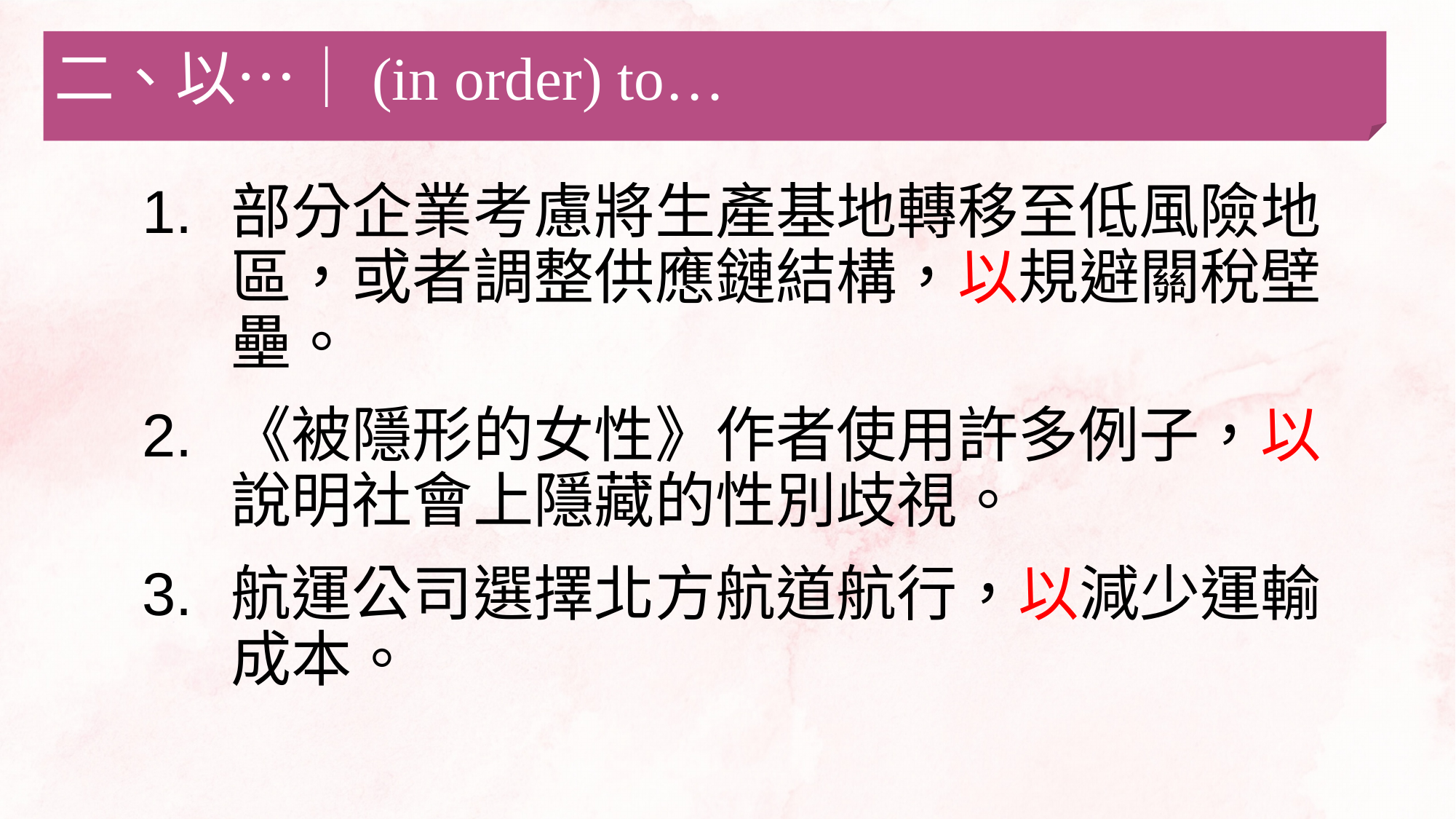

二、以…｜(in order) to…
部分企業考慮將生產基地轉移至低風險地區，或者調整供應鏈結構，以規避關稅壁壘。
《被隱形的女性》作者使用許多例子，以說明社會上隱藏的性別歧視。
航運公司選擇北方航道航行，以減少運輸成本。